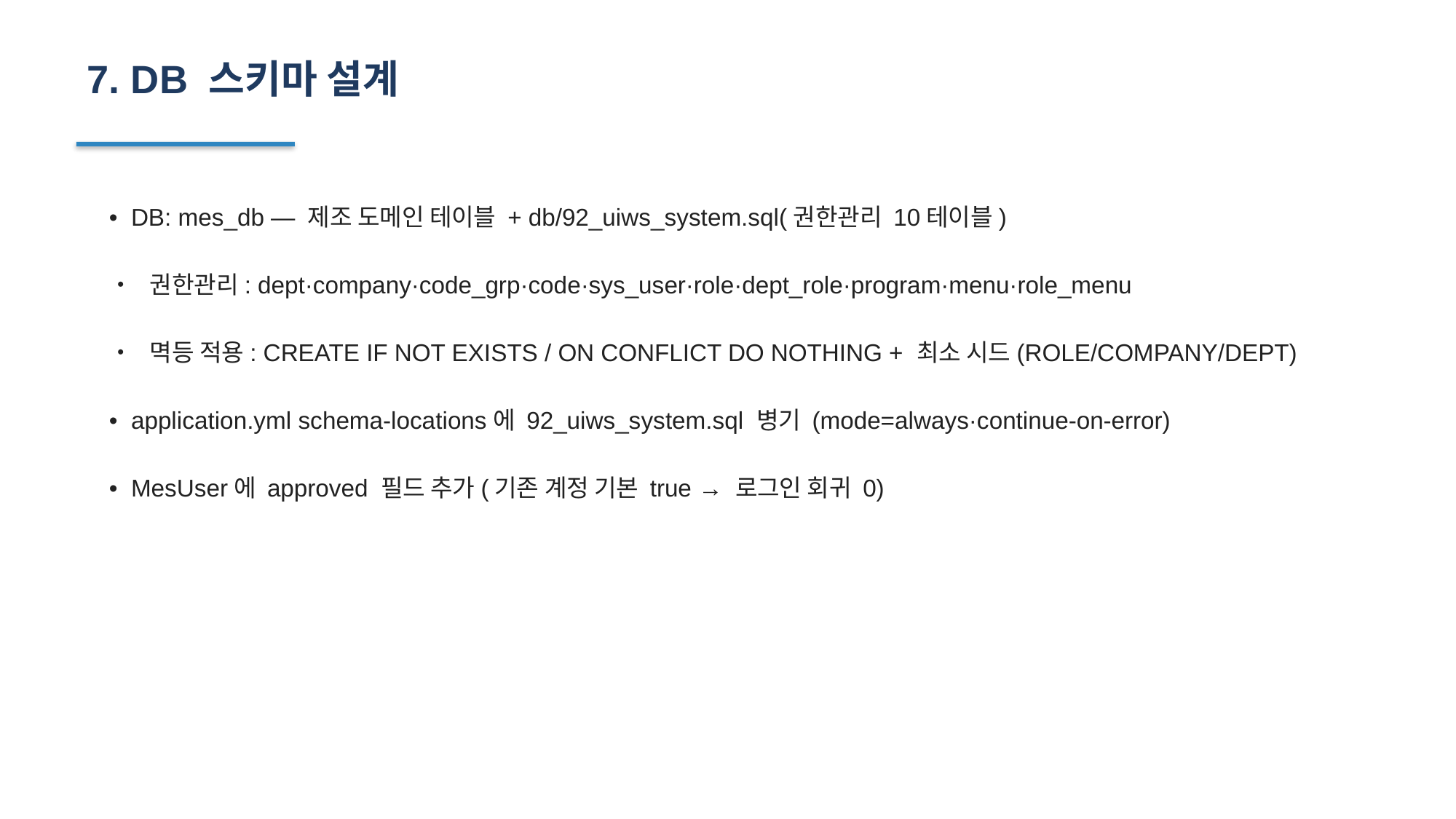

7. DB 스키마 설계

•  DB: mes_db — 제조 도메인 테이블 + db/92_uiws_system.sql(권한관리 10테이블)
•  권한관리: dept·company·code_grp·code·sys_user·role·dept_role·program·menu·role_menu
•  멱등 적용: CREATE IF NOT EXISTS / ON CONFLICT DO NOTHING + 최소 시드(ROLE/COMPANY/DEPT)
•  application.yml schema-locations에 92_uiws_system.sql 병기 (mode=always·continue-on-error)
•  MesUser에 approved 필드 추가(기존 계정 기본 true → 로그인 회귀 0)